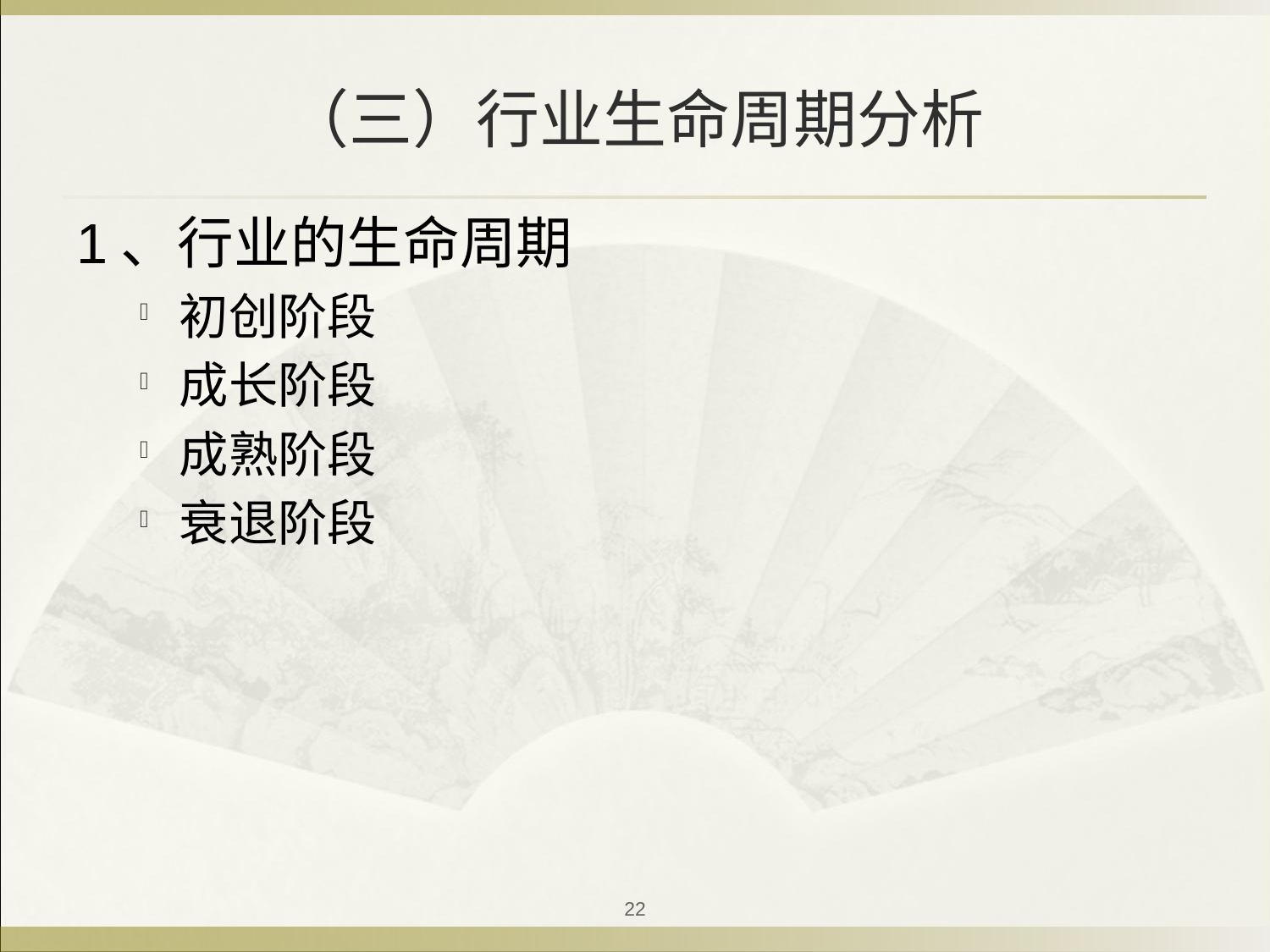

# （三）行业生命周期分析
1、行业的生命周期
初创阶段
成长阶段
成熟阶段
衰退阶段
22